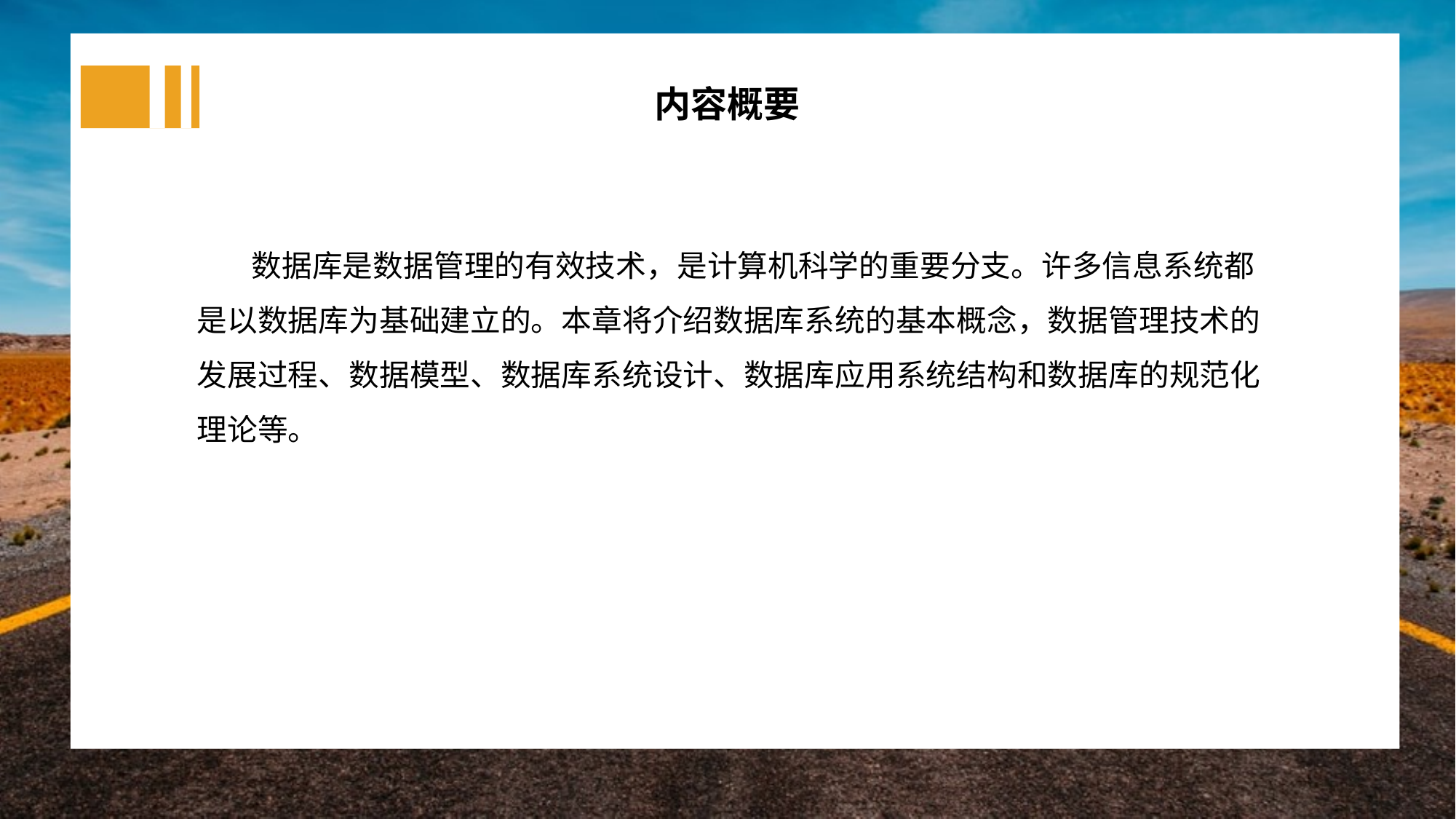

内容概要
数据库是数据管理的有效技术，是计算机科学的重要分支。许多信息系统都是以数据库为基础建立的。本章将介绍数据库系统的基本概念，数据管理技术的发展过程、数据模型、数据库系统设计、数据库应用系统结构和数据库的规范化理论等。